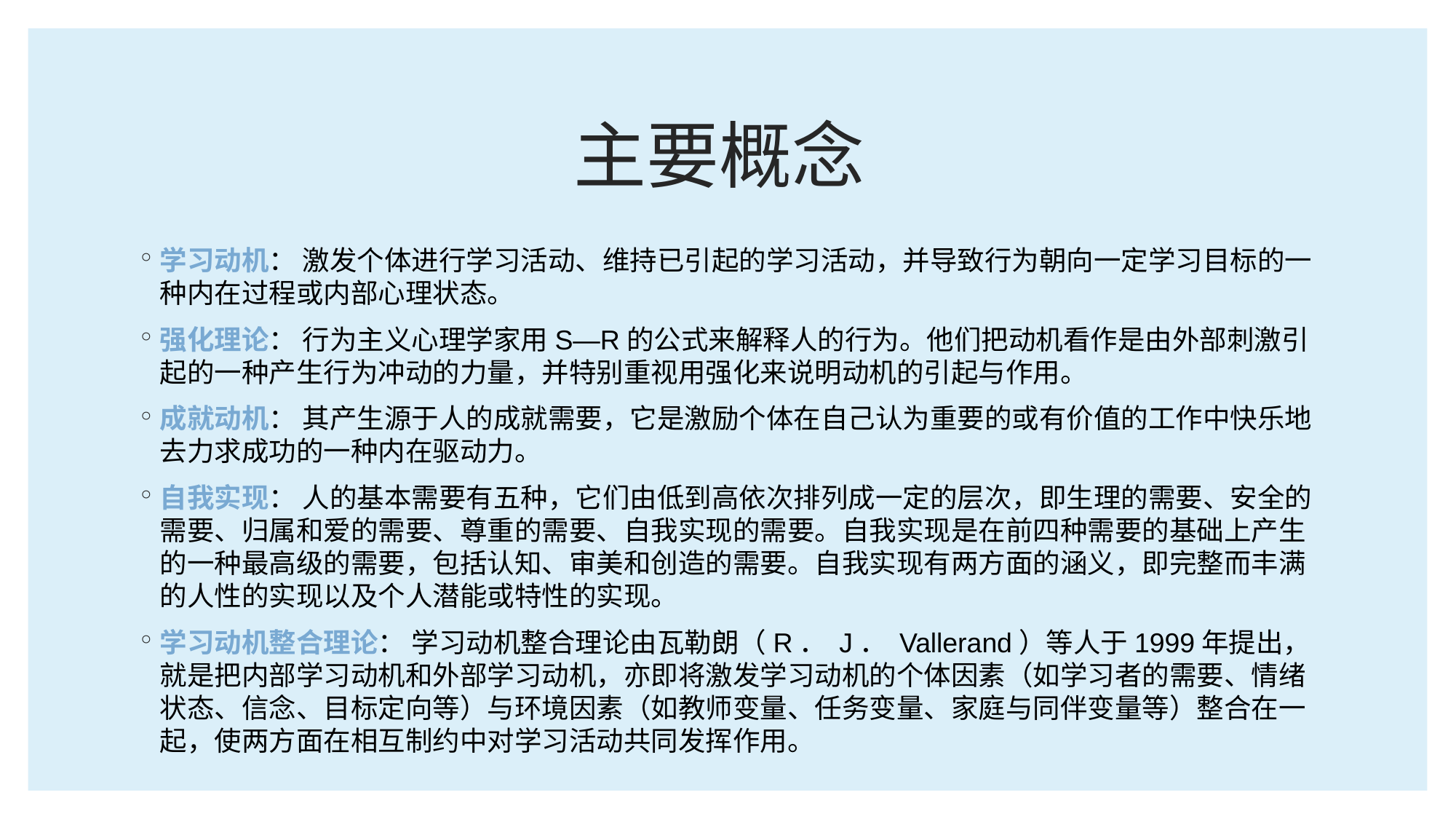

# 主要概念
学习动机： 激发个体进行学习活动、维持已引起的学习活动，并导致行为朝向一定学习目标的一种内在过程或内部心理状态。
强化理论： 行为主义心理学家用S—R的公式来解释人的行为。他们把动机看作是由外部刺激引起的一种产生行为冲动的力量，并特别重视用强化来说明动机的引起与作用。
成就动机： 其产生源于人的成就需要，它是激励个体在自己认为重要的或有价值的工作中快乐地去力求成功的一种内在驱动力。
自我实现： 人的基本需要有五种，它们由低到高依次排列成一定的层次，即生理的需要、安全的需要、归属和爱的需要、尊重的需要、自我实现的需要。自我实现是在前四种需要的基础上产生的一种最高级的需要，包括认知、审美和创造的需要。自我实现有两方面的涵义，即完整而丰满的人性的实现以及个人潜能或特性的实现。
学习动机整合理论： 学习动机整合理论由瓦勒朗（R． J． Vallerand）等人于1999年提出，就是把内部学习动机和外部学习动机，亦即将激发学习动机的个体因素（如学习者的需要、情绪状态、信念、目标定向等）与环境因素（如教师变量、任务变量、家庭与同伴变量等）整合在一起，使两方面在相互制约中对学习活动共同发挥作用。